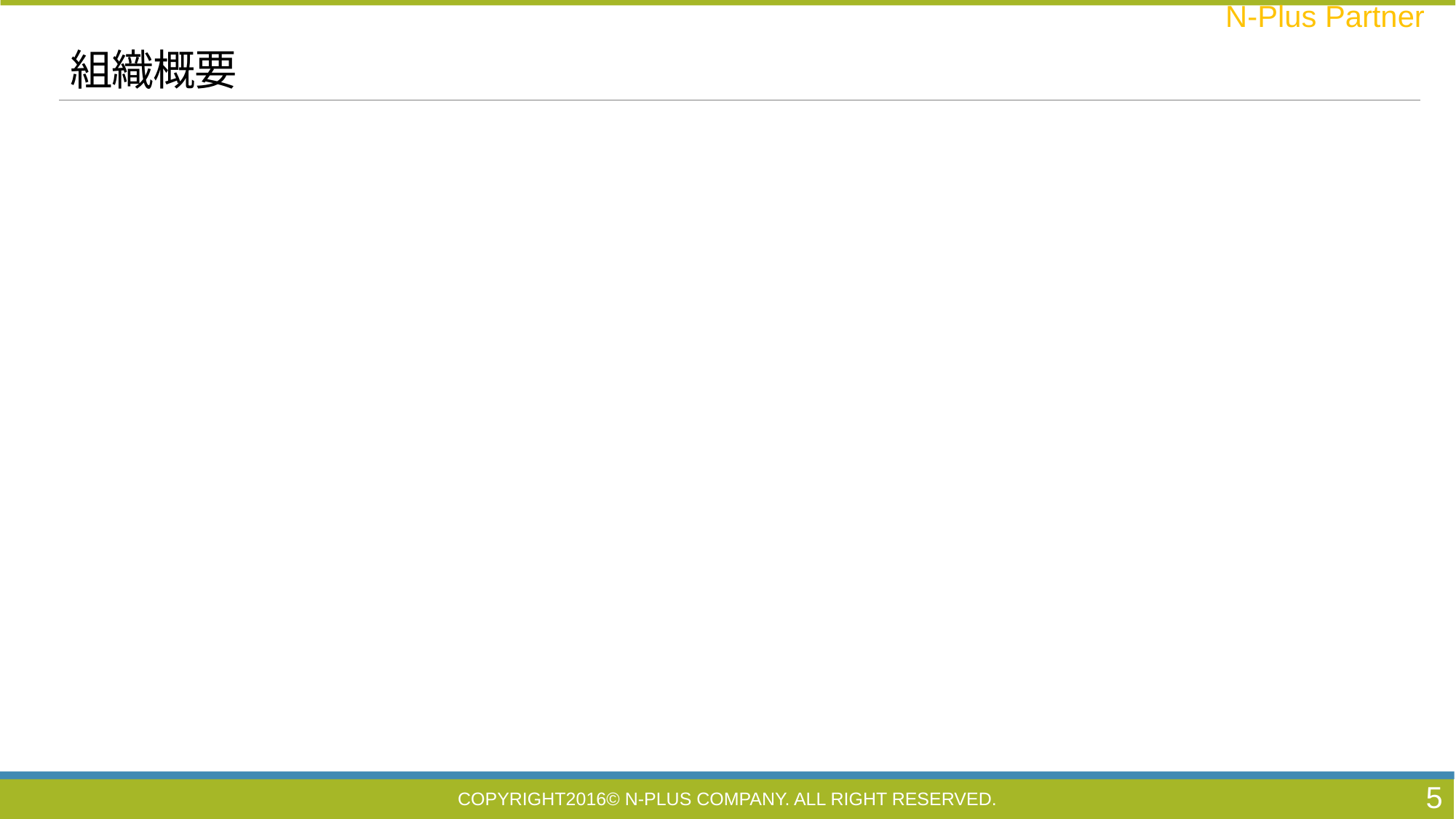

# 組織概要

5
Copyright2016© N-Plus Company. All right reserved.